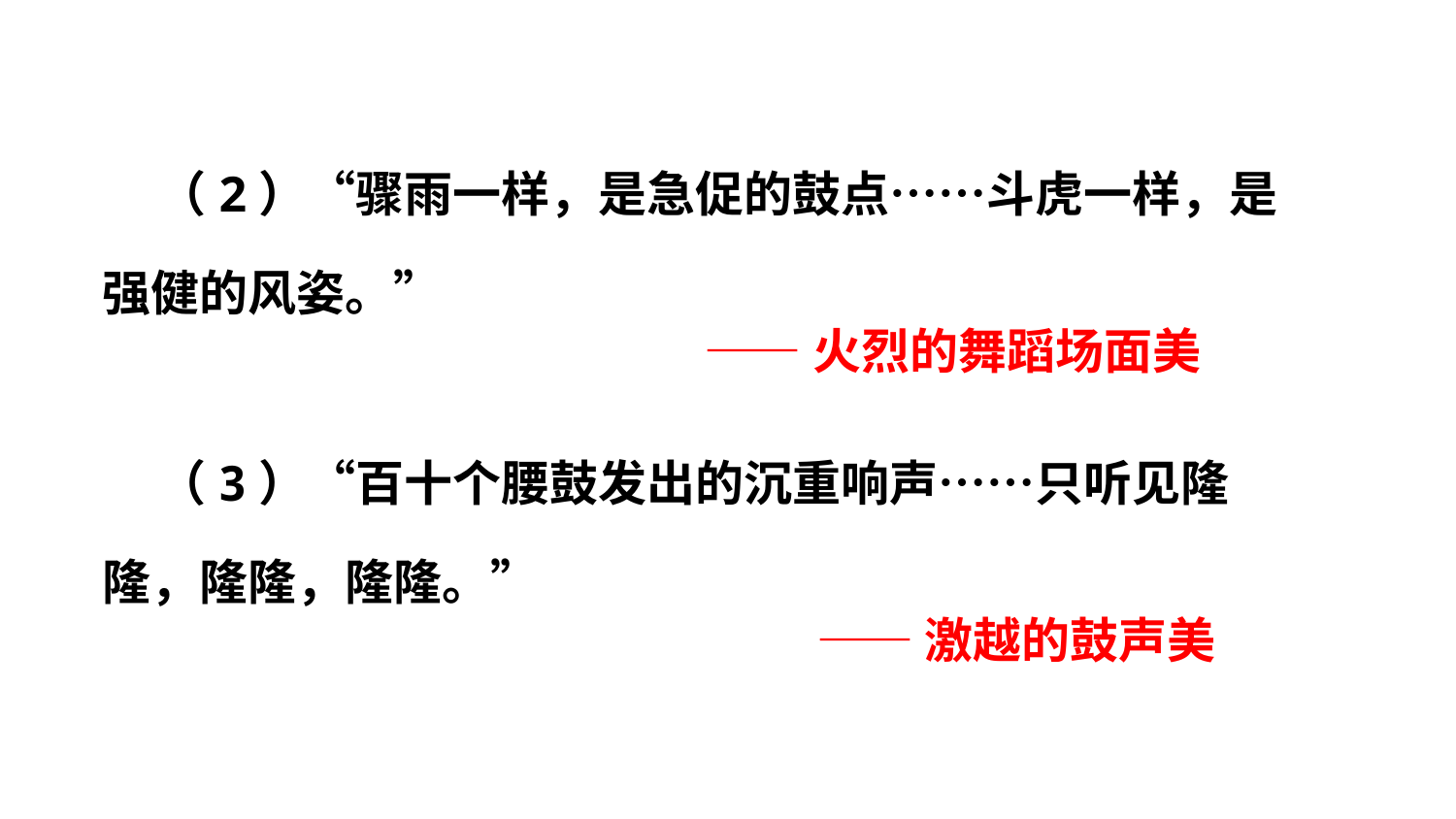

（2）“骤雨一样，是急促的鼓点……斗虎一样，是强健的风姿。”
——火烈的舞蹈场面美
    （3）“百十个腰鼓发出的沉重响声……只听见隆隆，隆隆，隆隆。”
——激越的鼓声美